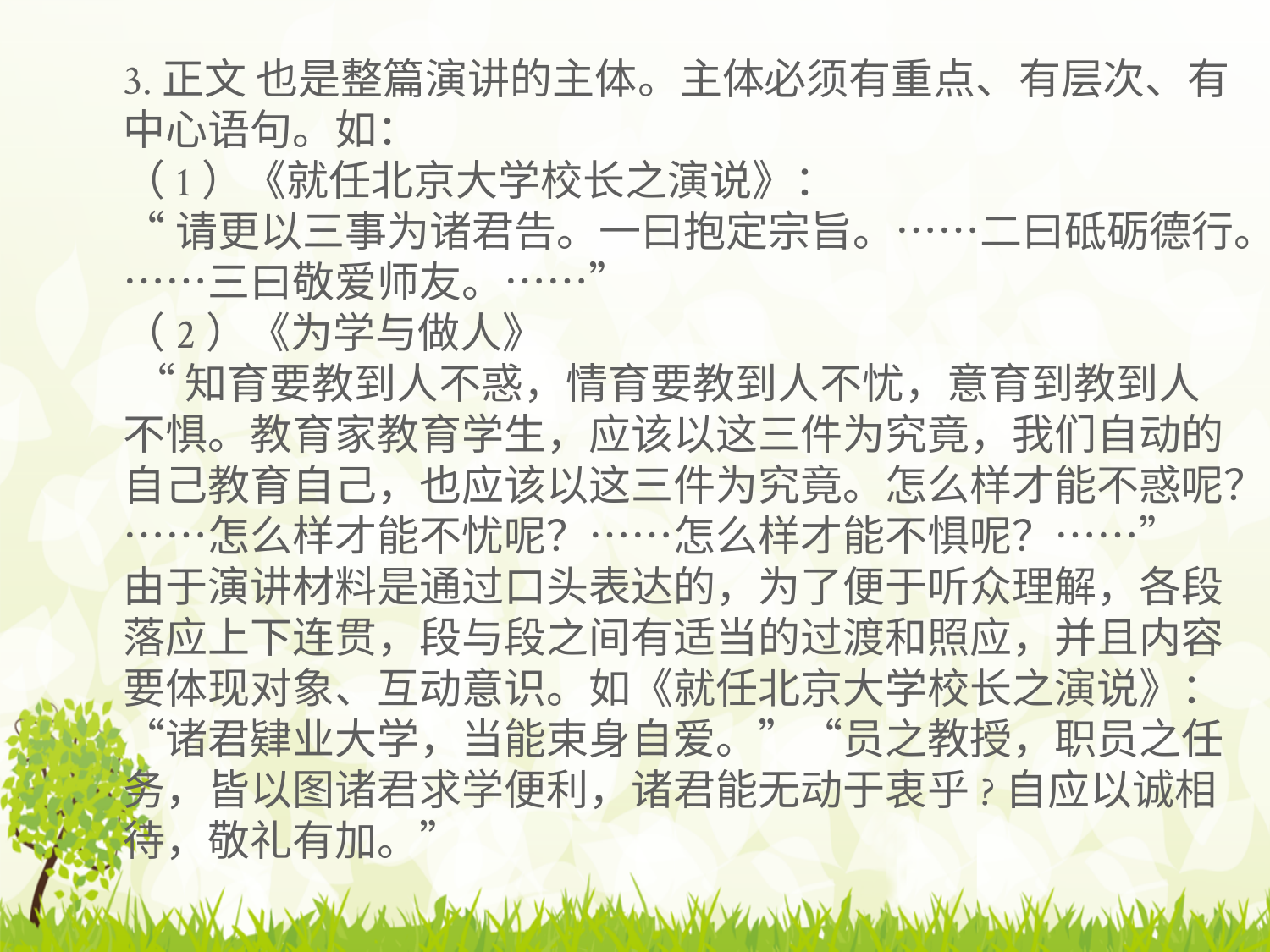

3.正文 也是整篇演讲的主体。主体必须有重点、有层次、有中心语句。如：
（1）《就任北京大学校长之演说》：
“请更以三事为诸君告。一曰抱定宗旨。……二曰砥砺德行。……三曰敬爱师友。……”
（2）《为学与做人》
 “知育要教到人不惑，情育要教到人不忧，意育到教到人不惧。教育家教育学生，应该以这三件为究竟，我们自动的自己教育自己，也应该以这三件为究竟。怎么样才能不惑呢？……怎么样才能不忧呢？……怎么样才能不惧呢？……”
由于演讲材料是通过口头表达的，为了便于听众理解，各段落应上下连贯，段与段之间有适当的过渡和照应，并且内容要体现对象、互动意识。如《就任北京大学校长之演说》：“诸君肄业大学，当能束身自爱。”“员之教授，职员之任务，皆以图诸君求学便利，诸君能无动于衷乎?自应以诚相待，敬礼有加。”